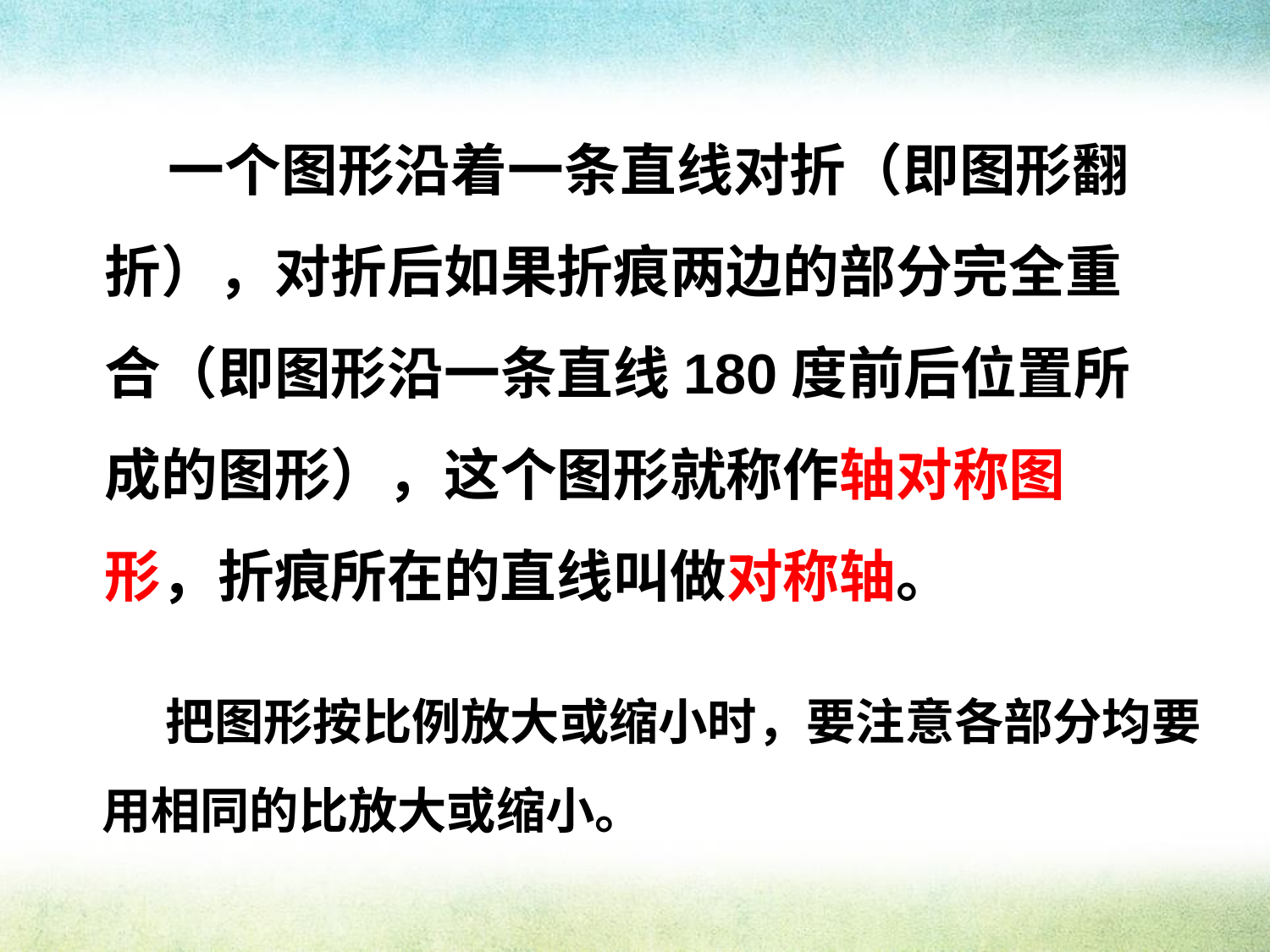

一个图形沿着一条直线对折（即图形翻折），对折后如果折痕两边的部分完全重合（即图形沿一条直线180度前后位置所成的图形），这个图形就称作轴对称图形，折痕所在的直线叫做对称轴。
把图形按比例放大或缩小时，要注意各部分均要用相同的比放大或缩小。